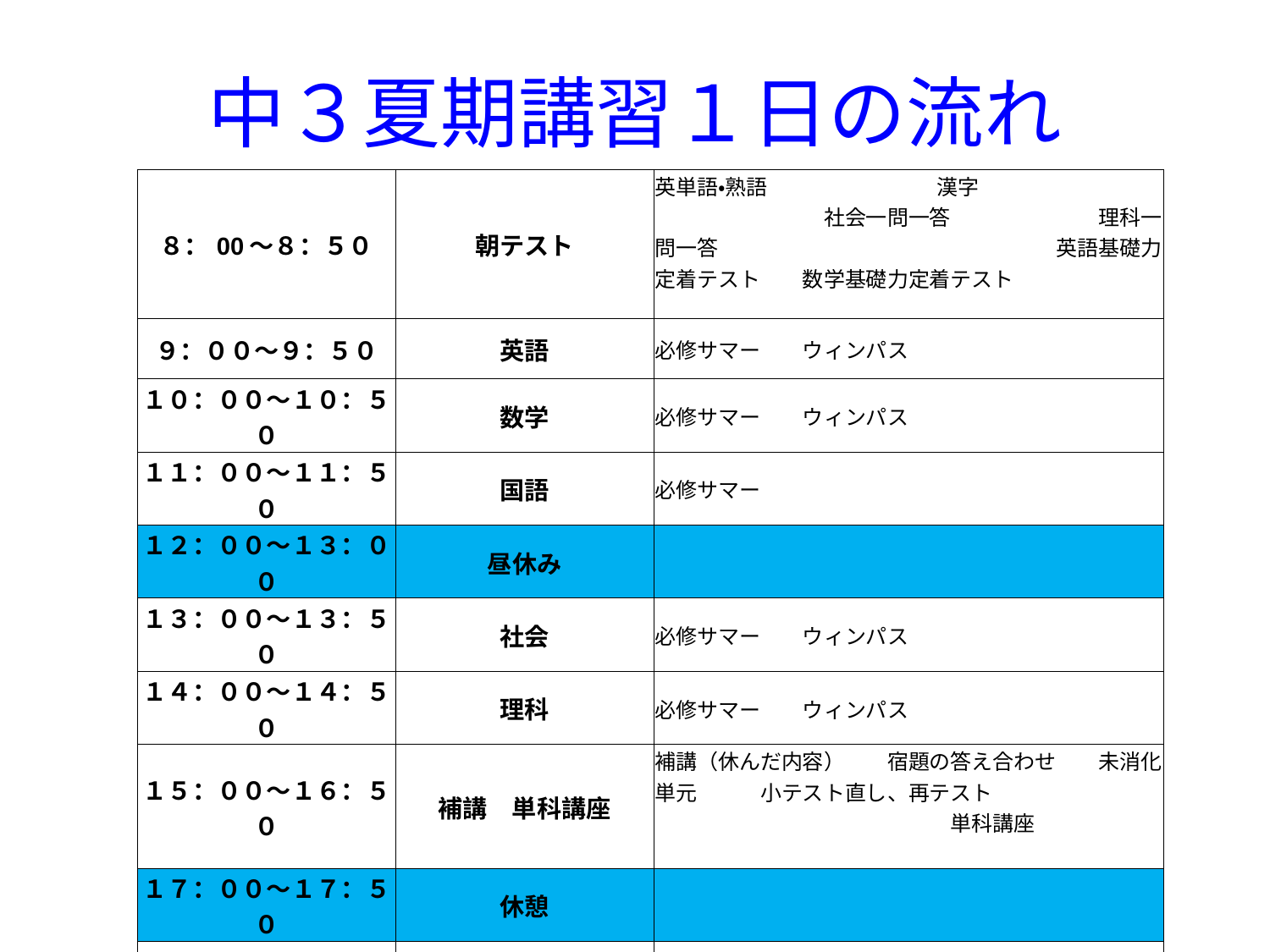

# 中３夏期講習１日の流れ
| ８：00～８：５０ | 朝テスト | 英単語・熟語　　　　　　　　漢字　　　　　　　　　　　　　　　　社会一問一答　　　　　　　理科一問一答　　　　　　　　　　　　　　　　英語基礎力定着テスト　　数学基礎力定着テスト |
| --- | --- | --- |
| ９：００～９：５０ | 英語 | 必修サマー　　ウィンパス |
| １０：００～１０：５０ | 数学 | 必修サマー　　ウィンパス |
| １１：００～１１：５０ | 国語 | 必修サマー |
| １２：００～１３：００ | 昼休み |  |
| １３：００～１３：５０ | 社会 | 必修サマー　　ウィンパス |
| １４：００～１４：５０ | 理科 | 必修サマー　　ウィンパス |
| １５：００～１６：５０ | 補講　単科講座 | 補講（休んだ内容）　　宿題の答え合わせ　　未消化単元　　　小テスト直し、再テスト　　　　　　　　　　　　　　　　　　　　　　単科講座 |
| １７：００～１７：５０ | 休憩 |  |
| １８：００～１９：５０ | 補講　単科講座 | 単科講座 |
| 帰宅後、宿題・小テスト暗記 |  |  |